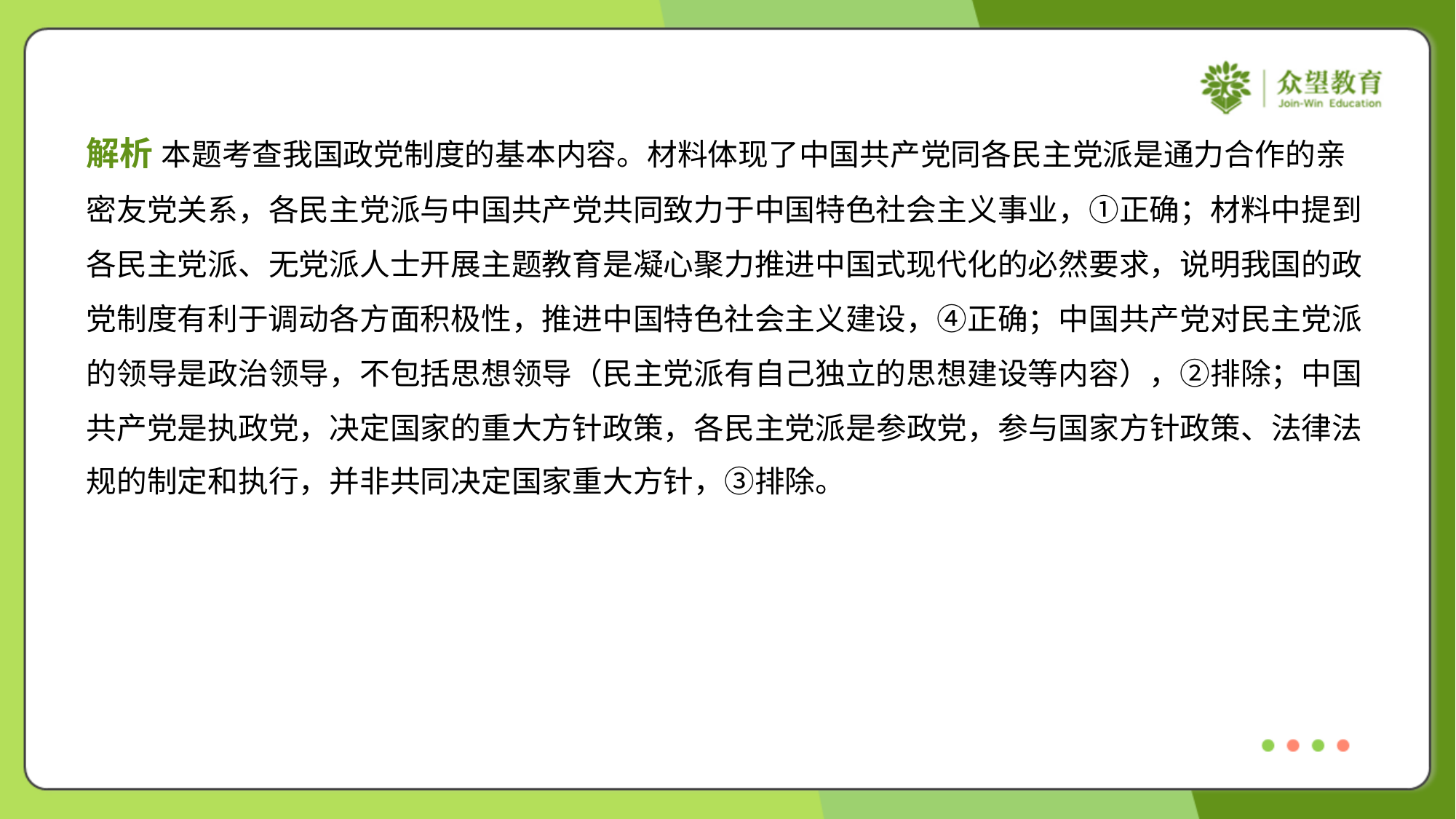

解析 本题考查我国政党制度的基本内容。材料体现了中国共产党同各民主党派是通力合作的亲
密友党关系，各民主党派与中国共产党共同致力于中国特色社会主义事业，①正确；材料中提到
各民主党派、无党派人士开展主题教育是凝心聚力推进中国式现代化的必然要求，说明我国的政
党制度有利于调动各方面积极性，推进中国特色社会主义建设，④正确；中国共产党对民主党派
的领导是政治领导，不包括思想领导（民主党派有自己独立的思想建设等内容），②排除；中国
共产党是执政党，决定国家的重大方针政策，各民主党派是参政党，参与国家方针政策、法律法
规的制定和执行，并非共同决定国家重大方针，③排除。